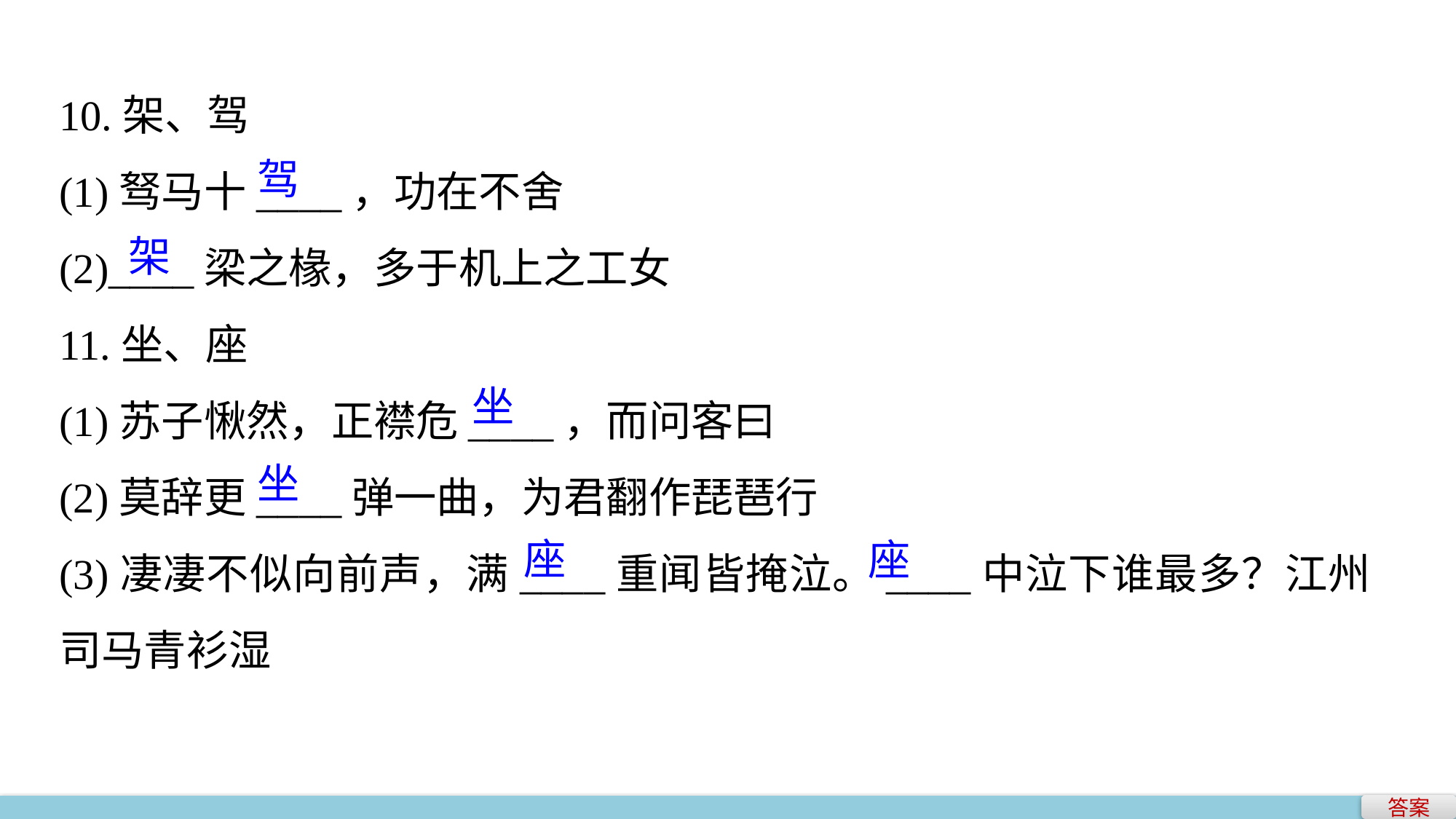

10.架、驾
(1)驽马十____，功在不舍
(2)____梁之椽，多于机上之工女
11.坐、座
(1)苏子愀然，正襟危____，而问客曰
(2)莫辞更____弹一曲，为君翻作琵琶行
(3)凄凄不似向前声，满____重闻皆掩泣。____中泣下谁最多？江州司马青衫湿
驾
架
坐
坐
座
座
答案